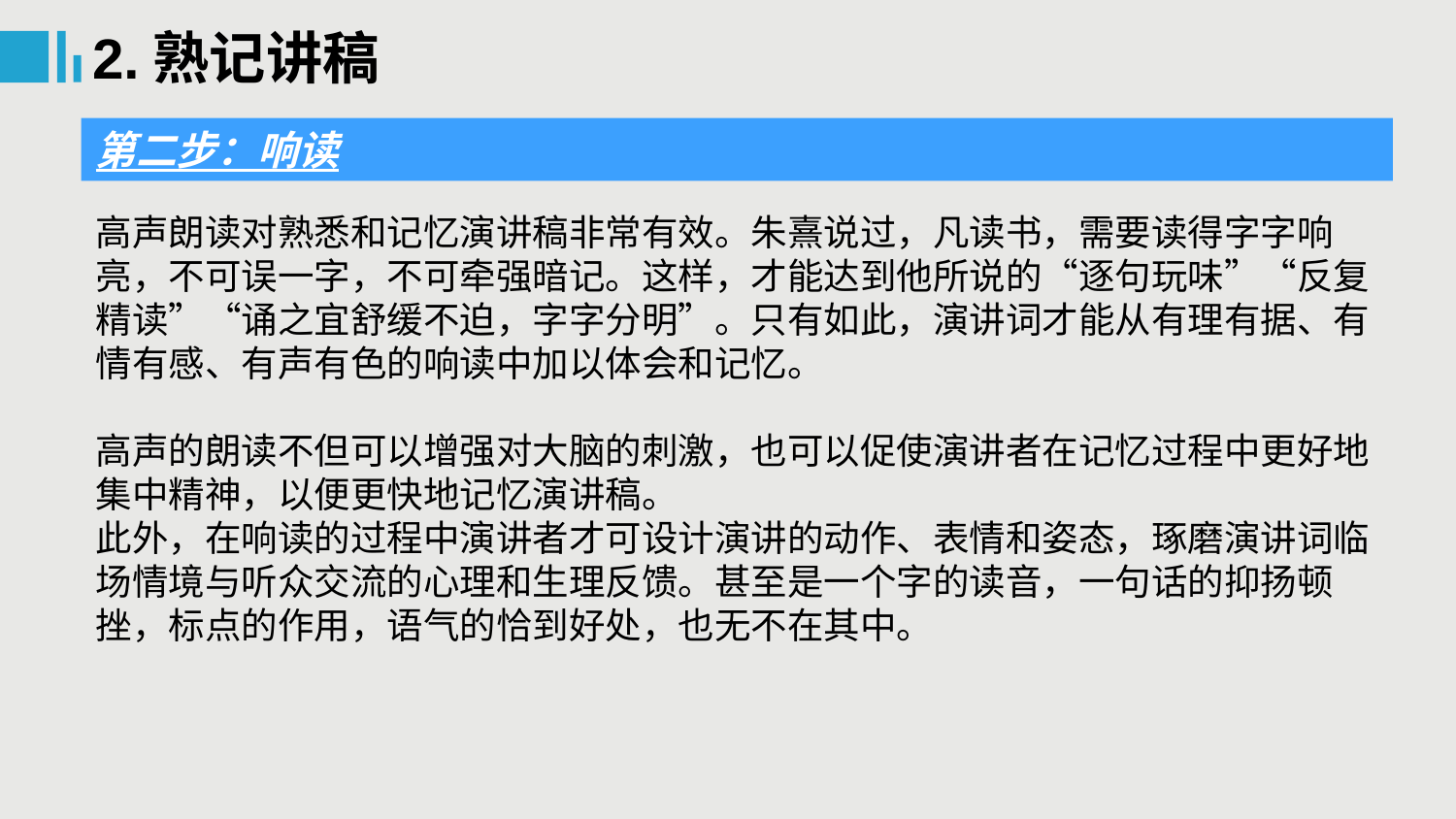

2.熟记讲稿

第二步：响读
高声朗读对熟悉和记忆演讲稿非常有效。朱熹说过，凡读书，需要读得字字响亮，不可误一字，不可牵强暗记。这样，才能达到他所说的“逐句玩味”“反复精读”“诵之宜舒缓不迫，字字分明”。只有如此，演讲词才能从有理有据、有情有感、有声有色的响读中加以体会和记忆。

高声的朗读不但可以增强对大脑的刺激，也可以促使演讲者在记忆过程中更好地集中精神，以便更快地记忆演讲稿。
此外，在响读的过程中演讲者才可设计演讲的动作、表情和姿态，琢磨演讲词临场情境与听众交流的心理和生理反馈。甚至是一个字的读音，一句话的抑扬顿挫，标点的作用，语气的恰到好处，也无不在其中。